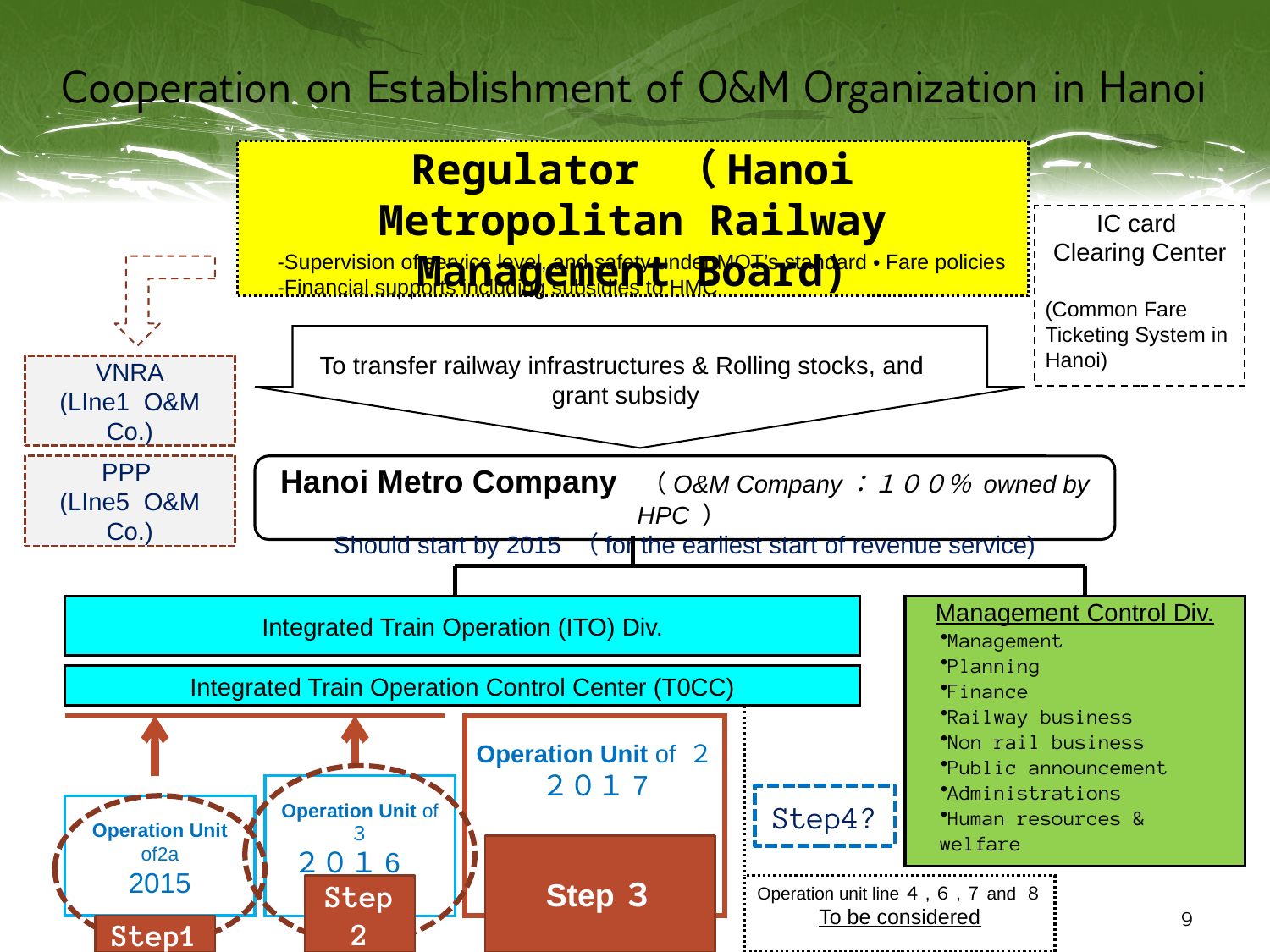

# Cooperation on Establishment of O&M Organization in Hanoi
Regulator （Hanoi Metropolitan Railway Management Board)
IC card
Clearing Center

(Common Fare　Ticketing System in Hanoi)

-Supervision of service level, and safety under MOT’s standard・Fare policies
-Financial supports including subsidies to HMC

To transfer railway infrastructures & Rolling stocks, and
grant subsidy
VNRA
(LIne1  O&M Co.)
PPP
(LIne5  O&M Co.)
Hanoi Metro Company  （O&M Company：１００％ owned by HPC ）
Should start by 2015 （for the earliest start of revenue service)

Integrated Train Operation (ITO) Div.
Management Control Div.
Management
Planning
Finance
Railway business
Non rail business
Public announcement
Administrations
Human resources & welfare

Integrated Train Operation Control Center (T0CC)

Operation Unit of ２
２０１7

Operation Unit of ３
２０１6
Step4?

Operation Unit of2a
2015
Step３
Step2

Operation unit line４,６,７and ８
To be considered

9
Step1